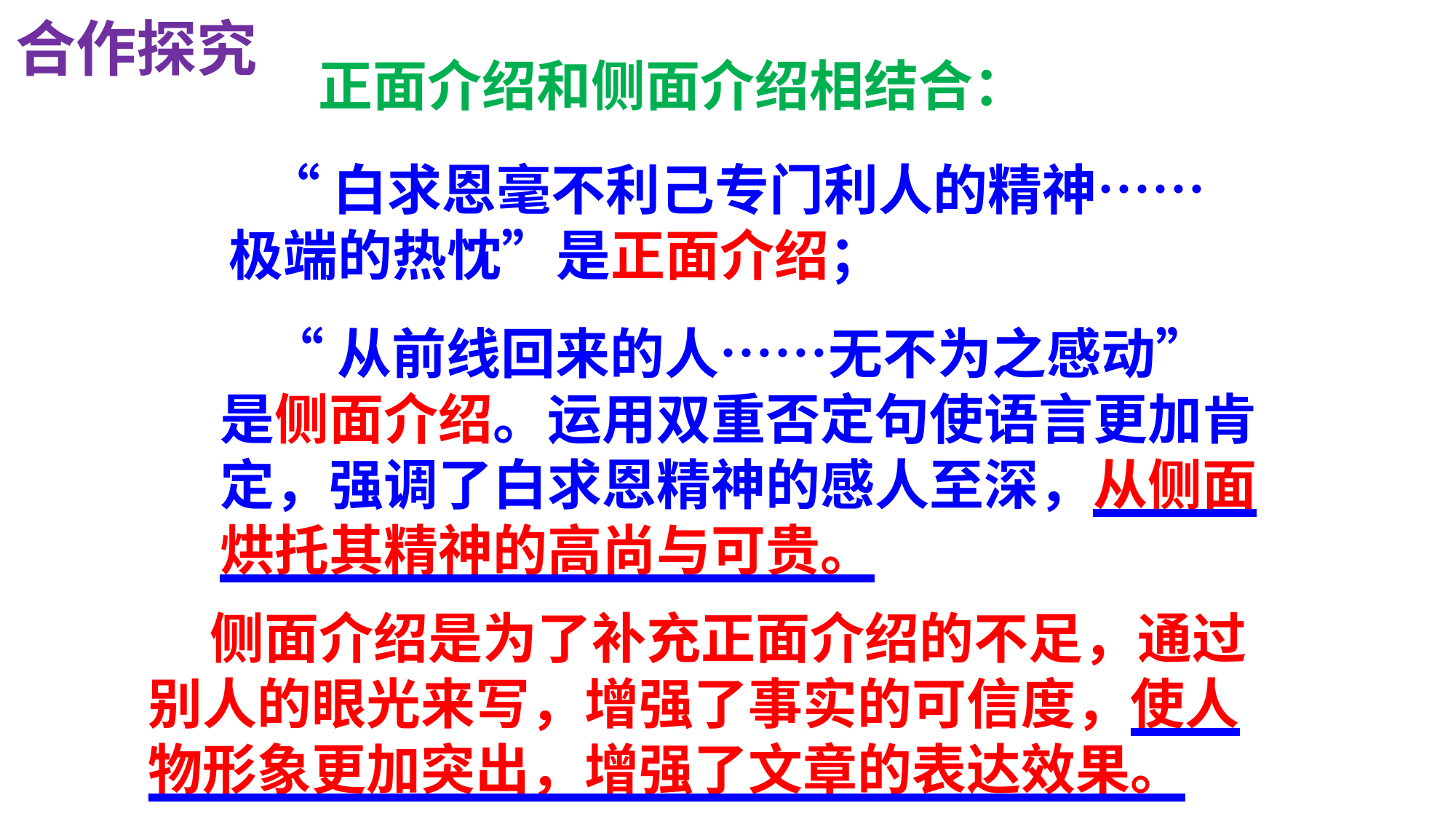

合作探究
正面介绍和侧面介绍相结合：

   “白求恩毫不利己专门利人的精神……极端的热忱”是正面介绍；
    “从前线回来的人……无不为之感动”是侧面介绍。运用双重否定句使语言更加肯定，强调了白求恩精神的感人至深，从侧面烘托其精神的高尚与可贵。
    侧面介绍是为了补充正面介绍的不足，通过别人的眼光来写，增强了事实的可信度，使人物形象更加突出，增强了文章的表达效果。